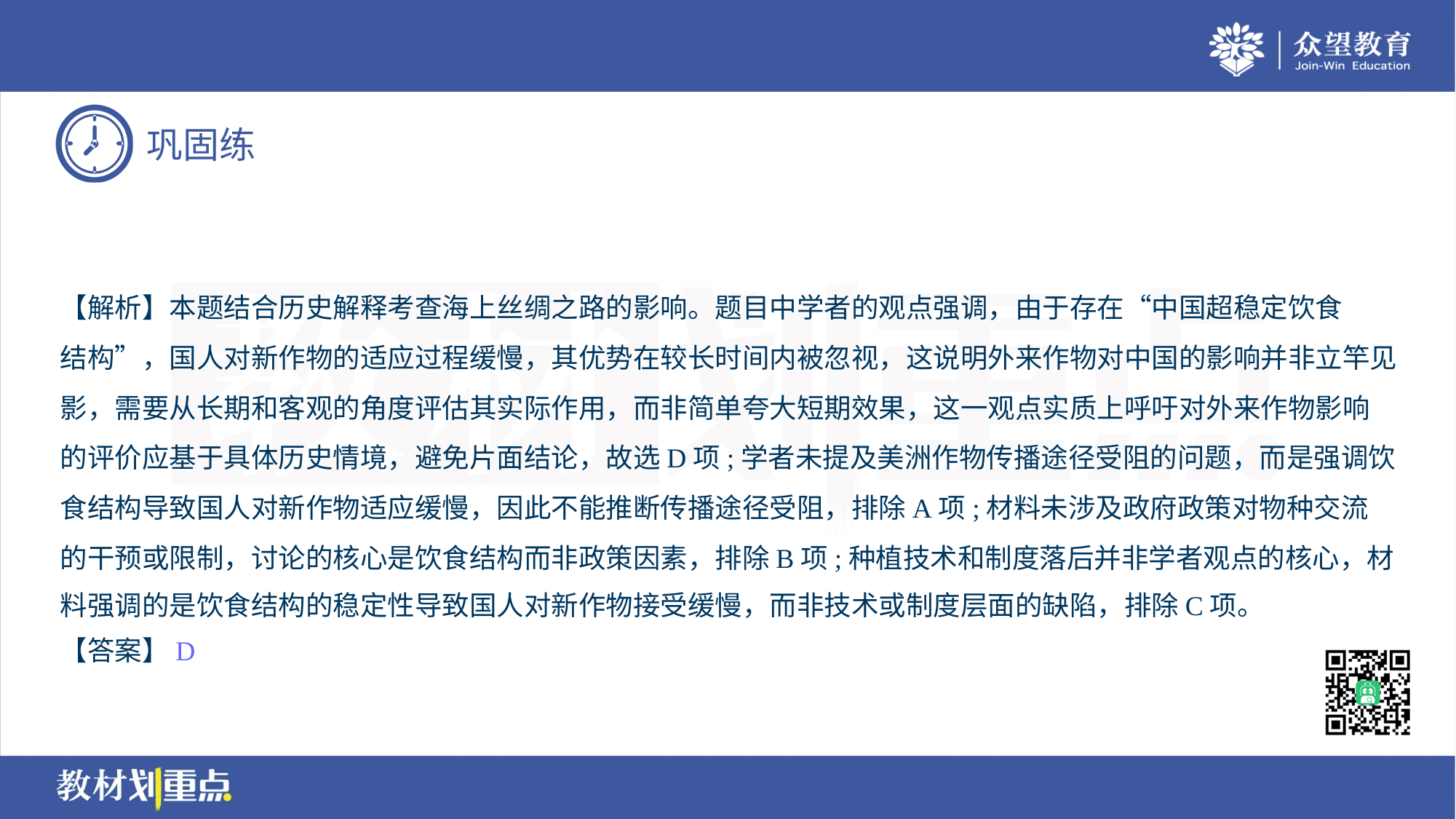

【解析】本题结合历史解释考查海上丝绸之路的影响。题目中学者的观点强调，由于存在“中国超稳定饮食
结构”，国人对新作物的适应过程缓慢，其优势在较长时间内被忽视，这说明外来作物对中国的影响并非立竿见
影，需要从长期和客观的角度评估其实际作用，而非简单夸大短期效果，这一观点实质上呼吁对外来作物影响
的评价应基于具体历史情境，避免片面结论，故选D项;学者未提及美洲作物传播途径受阻的问题，而是强调饮
食结构导致国人对新作物适应缓慢，因此不能推断传播途径受阻，排除A项;材料未涉及政府政策对物种交流
的干预或限制，讨论的核心是饮食结构而非政策因素，排除B项;种植技术和制度落后并非学者观点的核心，材
料强调的是饮食结构的稳定性导致国人对新作物接受缓慢，而非技术或制度层面的缺陷，排除C项。
【答案】D